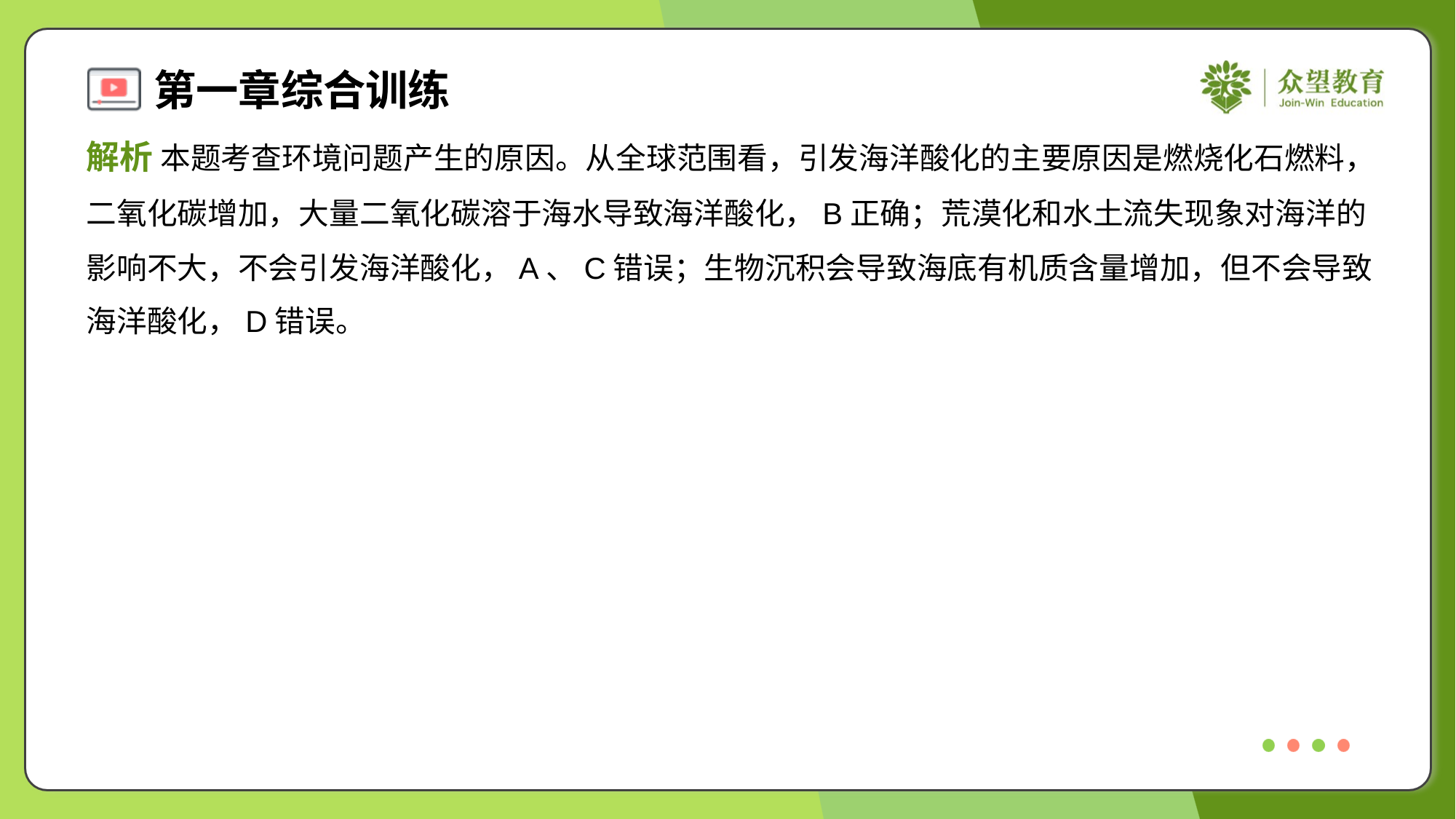

解析 本题考查环境问题产生的原因。从全球范围看，引发海洋酸化的主要原因是燃烧化石燃料，
二氧化碳增加，大量二氧化碳溶于海水导致海洋酸化，B正确；荒漠化和水土流失现象对海洋的
影响不大，不会引发海洋酸化，A、C错误；生物沉积会导致海底有机质含量增加，但不会导致
海洋酸化，D错误。